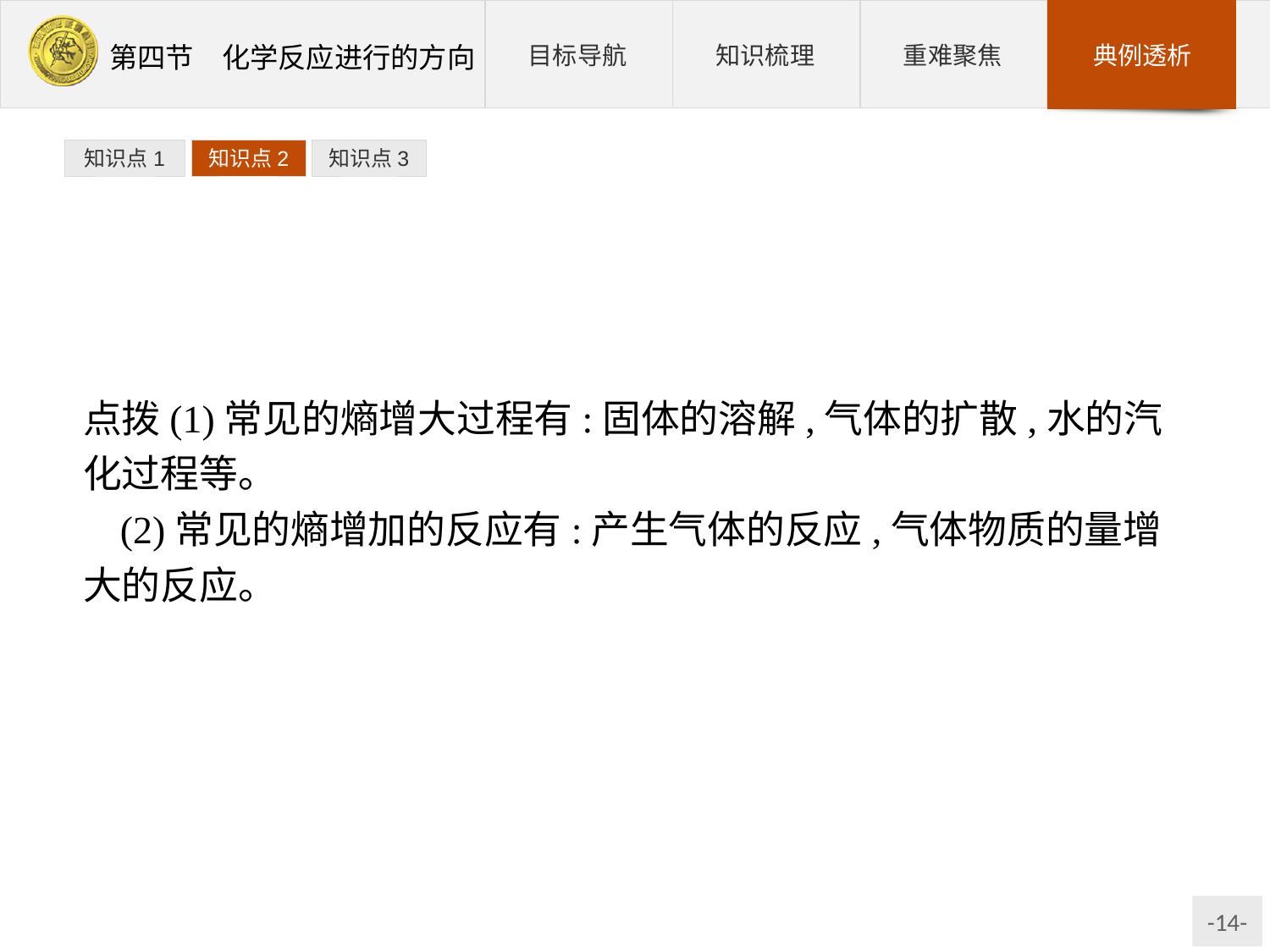

知识点1
知识点2
知识点3
点拨(1)常见的熵增大过程有:固体的溶解,气体的扩散,水的汽化过程等。
(2)常见的熵增加的反应有:产生气体的反应,气体物质的量增大的反应。